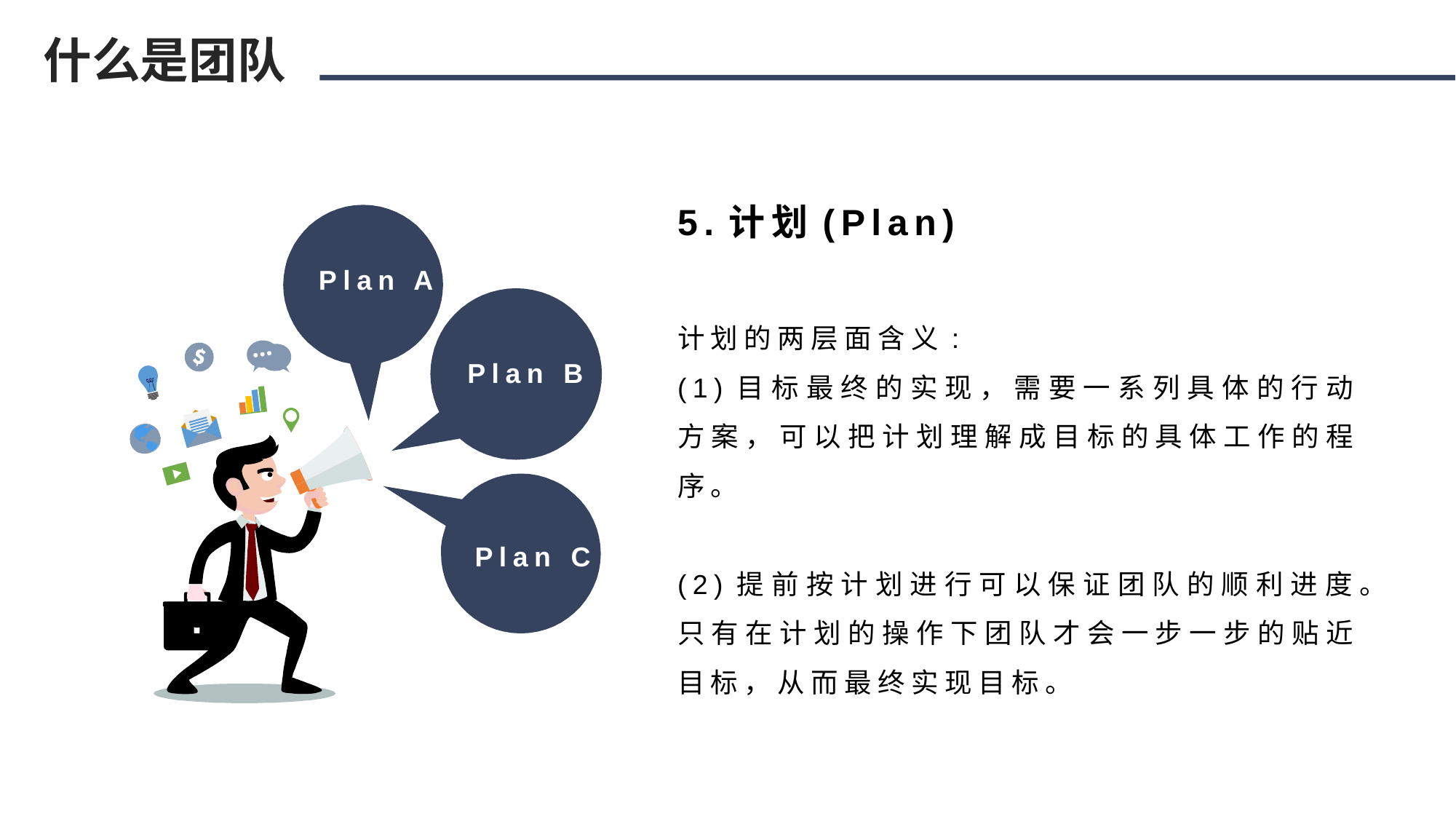

什么是团队

5.计划(Plan)

计划的两层面含义:
(1)目标最终的实现，需要一系列具体的行动方案，可以把计划理解成目标的具体工作的程序。

(2)提前按计划进行可以保证团队的顺利进度。只有在计划的操作下团队才会一步一步的贴近目标，从而最终实现目标。

Plan A
Plan B
Plan C